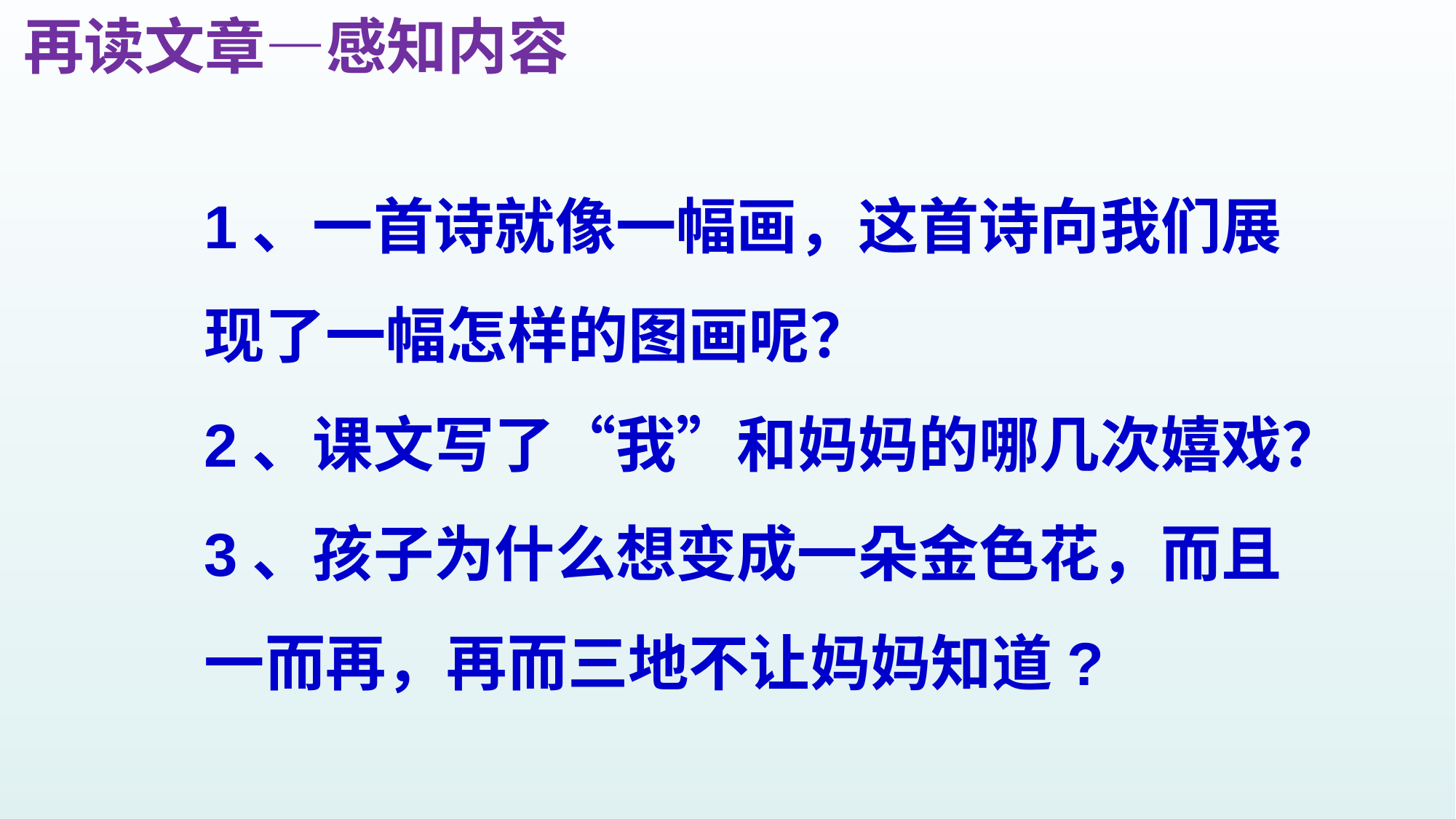

再读文章—感知内容
1、一首诗就像一幅画，这首诗向我们展现了一幅怎样的图画呢？
2、课文写了“我”和妈妈的哪几次嬉戏？
3、孩子为什么想变成一朵金色花，而且一而再，再而三地不让妈妈知道?